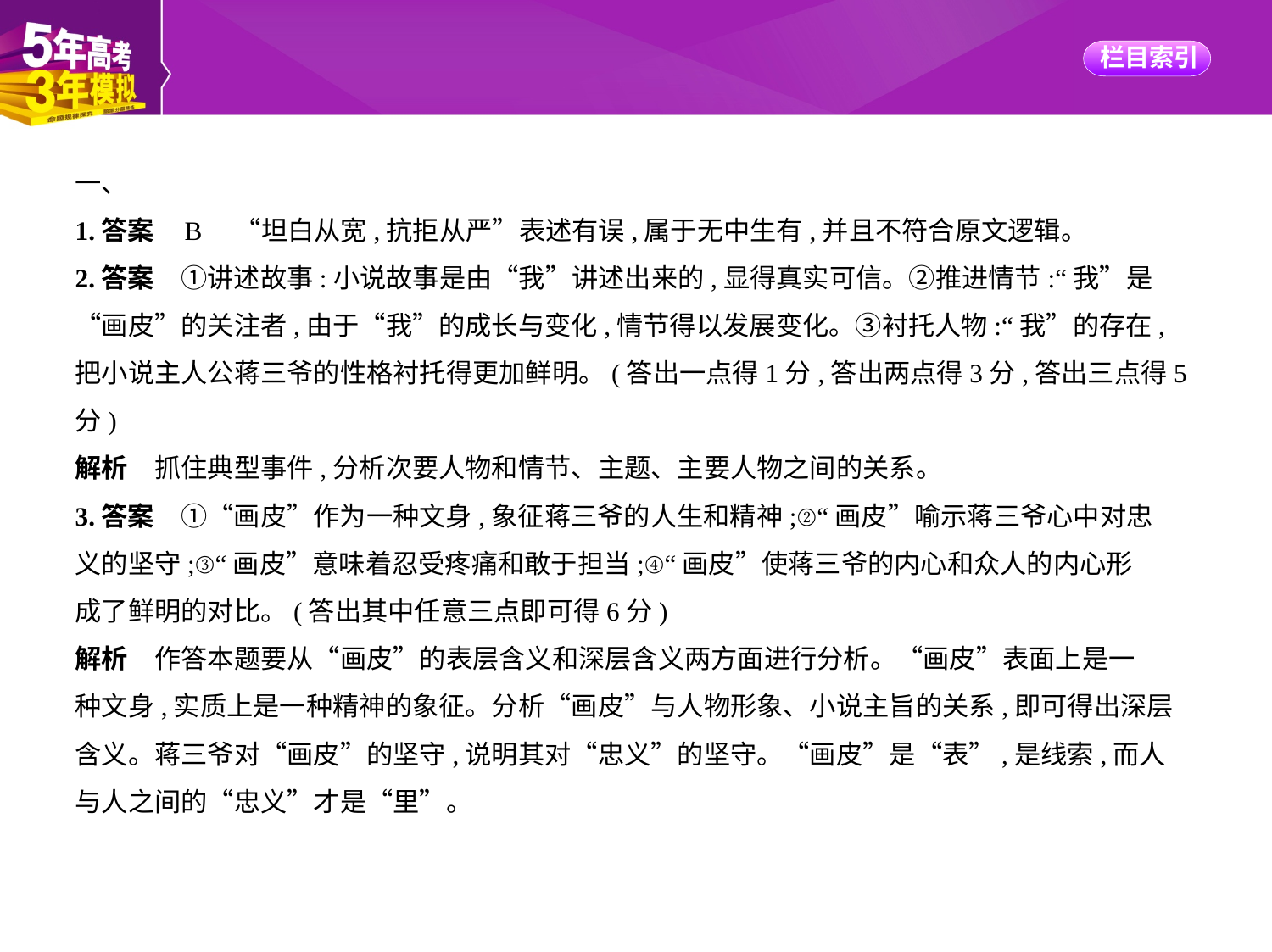

一、
1.答案    B　“坦白从宽,抗拒从严”表述有误,属于无中生有,并且不符合原文逻辑。
2.答案　①讲述故事:小说故事是由“我”讲述出来的,显得真实可信。②推进情节:“我”是
“画皮”的关注者,由于“我”的成长与变化,情节得以发展变化。③衬托人物:“我”的存在,
把小说主人公蒋三爷的性格衬托得更加鲜明。(答出一点得1分,答出两点得3分,答出三点得5
分)
解析　抓住典型事件,分析次要人物和情节、主题、主要人物之间的关系。
3.答案　①“画皮”作为一种文身,象征蒋三爷的人生和精神;②“画皮”喻示蒋三爷心中对忠
义的坚守;③“画皮”意味着忍受疼痛和敢于担当;④“画皮”使蒋三爷的内心和众人的内心形
成了鲜明的对比。(答出其中任意三点即可得6分)
解析　作答本题要从“画皮”的表层含义和深层含义两方面进行分析。“画皮”表面上是一
种文身,实质上是一种精神的象征。分析“画皮”与人物形象、小说主旨的关系,即可得出深层
含义。蒋三爷对“画皮”的坚守,说明其对“忠义”的坚守。“画皮”是“表”,是线索,而人
与人之间的“忠义”才是“里”。